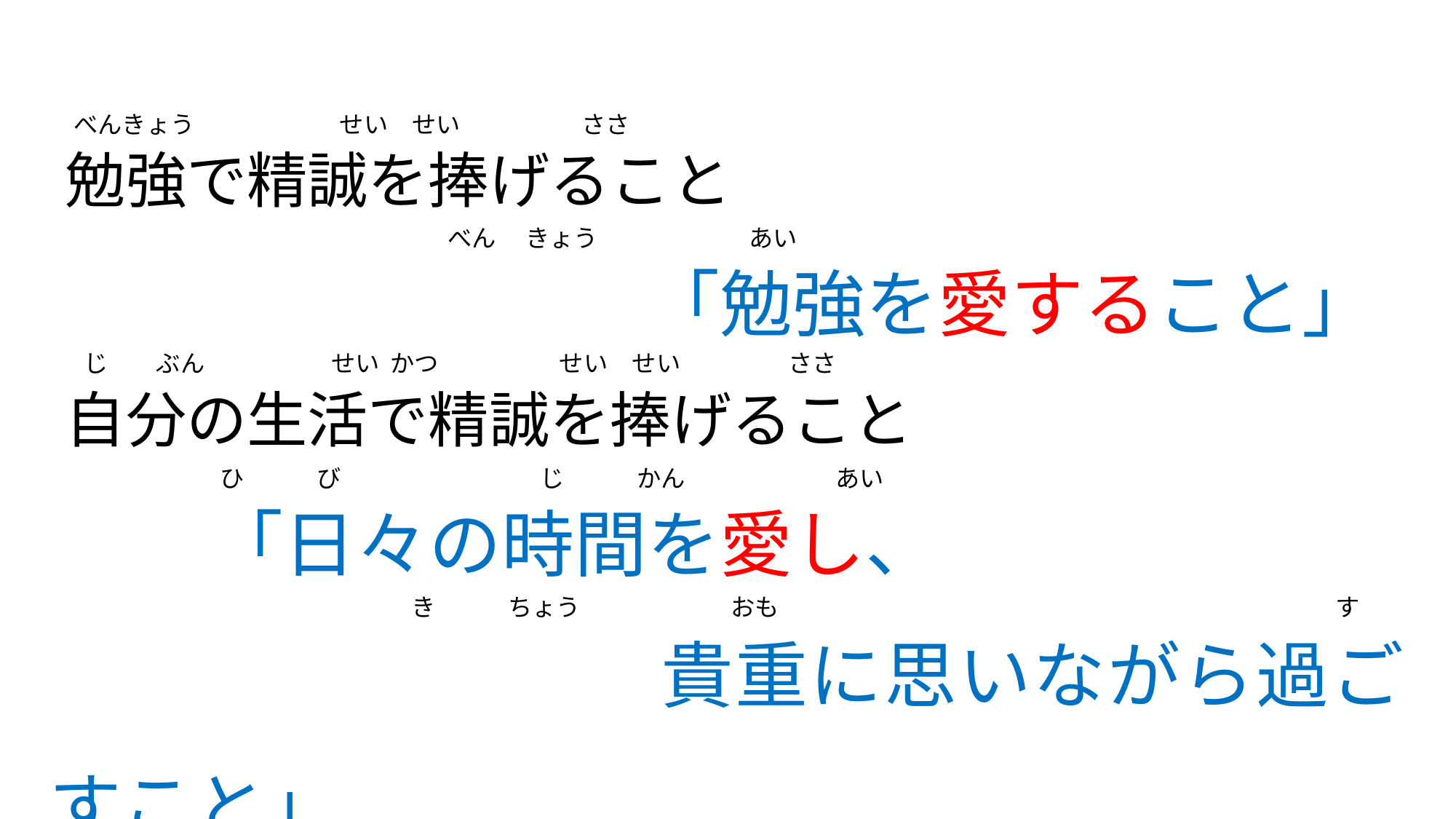

勉強で精誠を捧げること
　　　　　　　　「勉強を愛すること」
自分の生活で精誠を捧げること
　　「日々の時間を愛し、
　　　　　　　　貴重に思いながら過ごすこと」
べんきょう　　　　　　せい　せい　　　　　ささ
べん　 きょう　　　　　　 あい
じ　　ぶん　　　　 　せい  かつ　　　　　せい　せい　　　　  ささ
ひ　　　び　　　　 　　　　じ　　　かん　　　　　　 あい
き　　　ちょう　　　　　　 おも　　　　　　　　　　　　　　　　　　　　　　　す